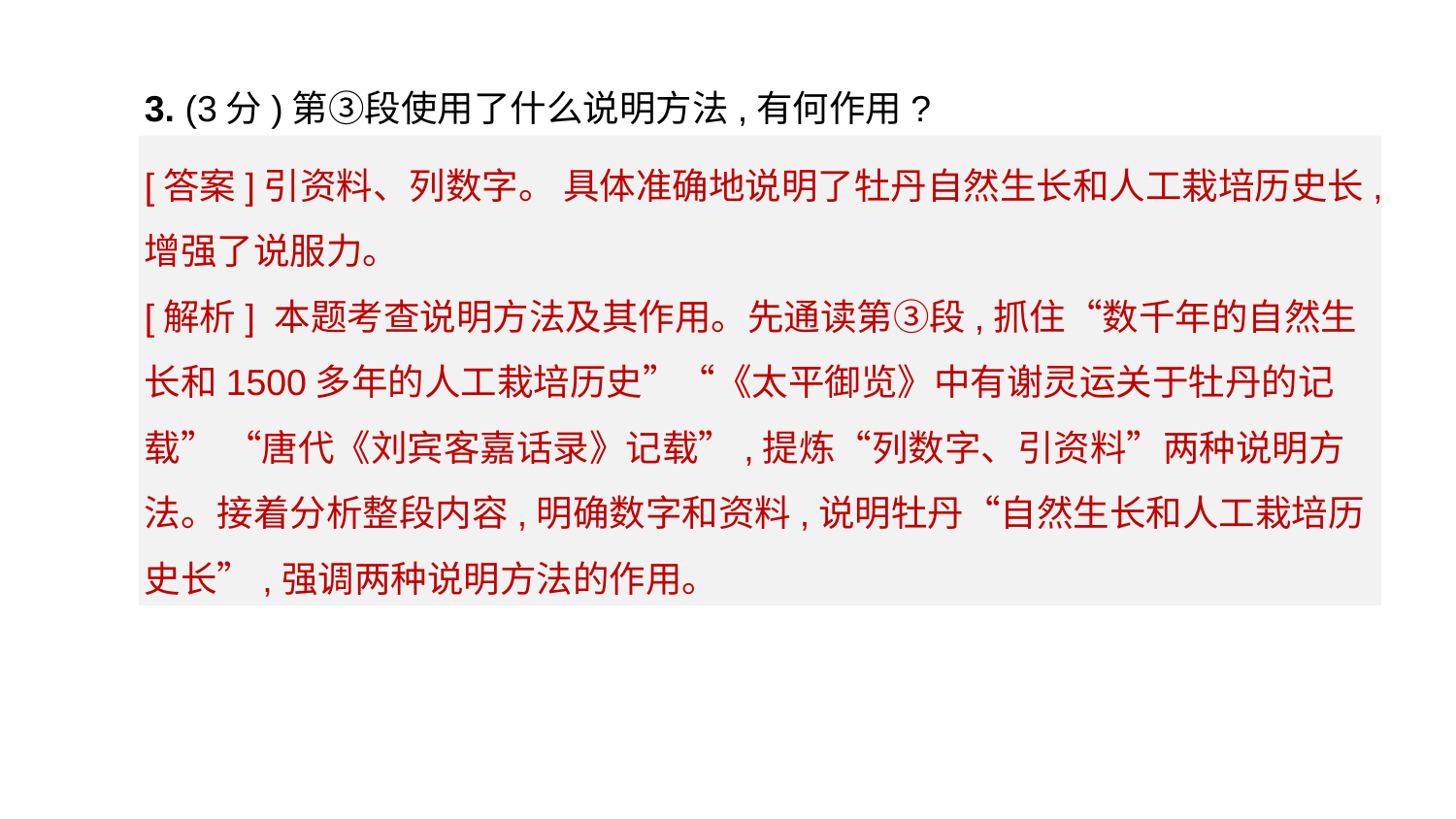

3. (3分)第③段使用了什么说明方法,有何作用?
[答案]引资料、列数字。 具体准确地说明了牡丹自然生长和人工栽培历史长,增强了说服力。
[解析] 本题考查说明方法及其作用。先通读第③段,抓住“数千年的自然生长和1500多年的人工栽培历史”“《太平御览》中有谢灵运关于牡丹的记载” “唐代《刘宾客嘉话录》记载”,提炼“列数字、引资料”两种说明方法。接着分析整段内容,明确数字和资料,说明牡丹“自然生长和人工栽培历史长”,强调两种说明方法的作用。